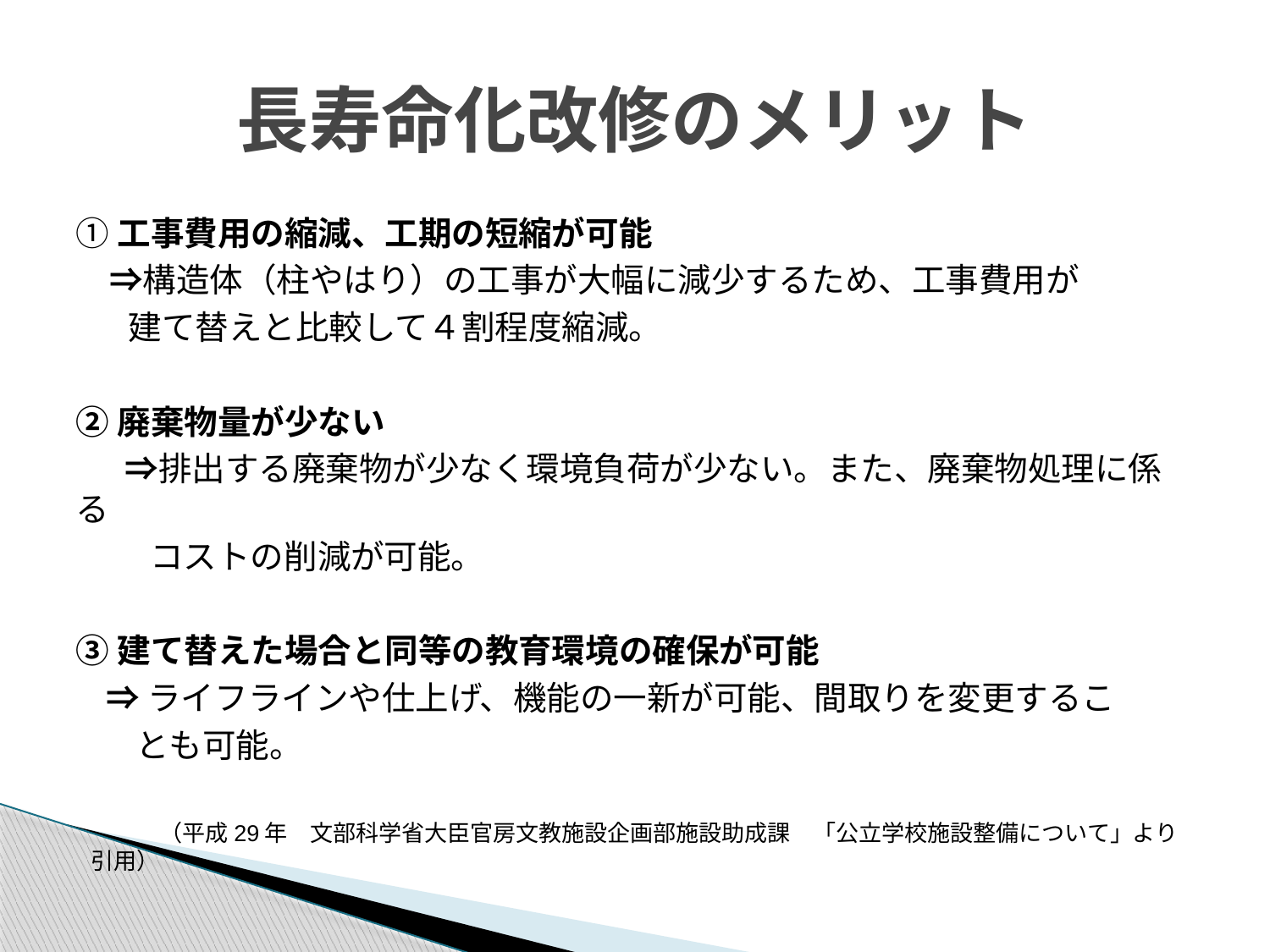

# 長寿命化改修のメリット
①工事費用の縮減、工期の短縮が可能
　⇒構造体（柱やはり）の工事が大幅に減少するため、工事費用が
      建て替えと比較して４割程度縮減。

②廃棄物量が少ない
 　⇒排出する廃棄物が少なく環境負荷が少ない。また、廃棄物処理に係る
　　 コストの削減が可能。

③建て替えた場合と同等の教育環境の確保が可能
    ⇒ライフラインや仕上げ、機能の一新が可能、間取りを変更するこ
       とも可能。

　　　（平成29年　文部科学省大臣官房文教施設企画部施設助成課　「公立学校施設整備について」より引用）